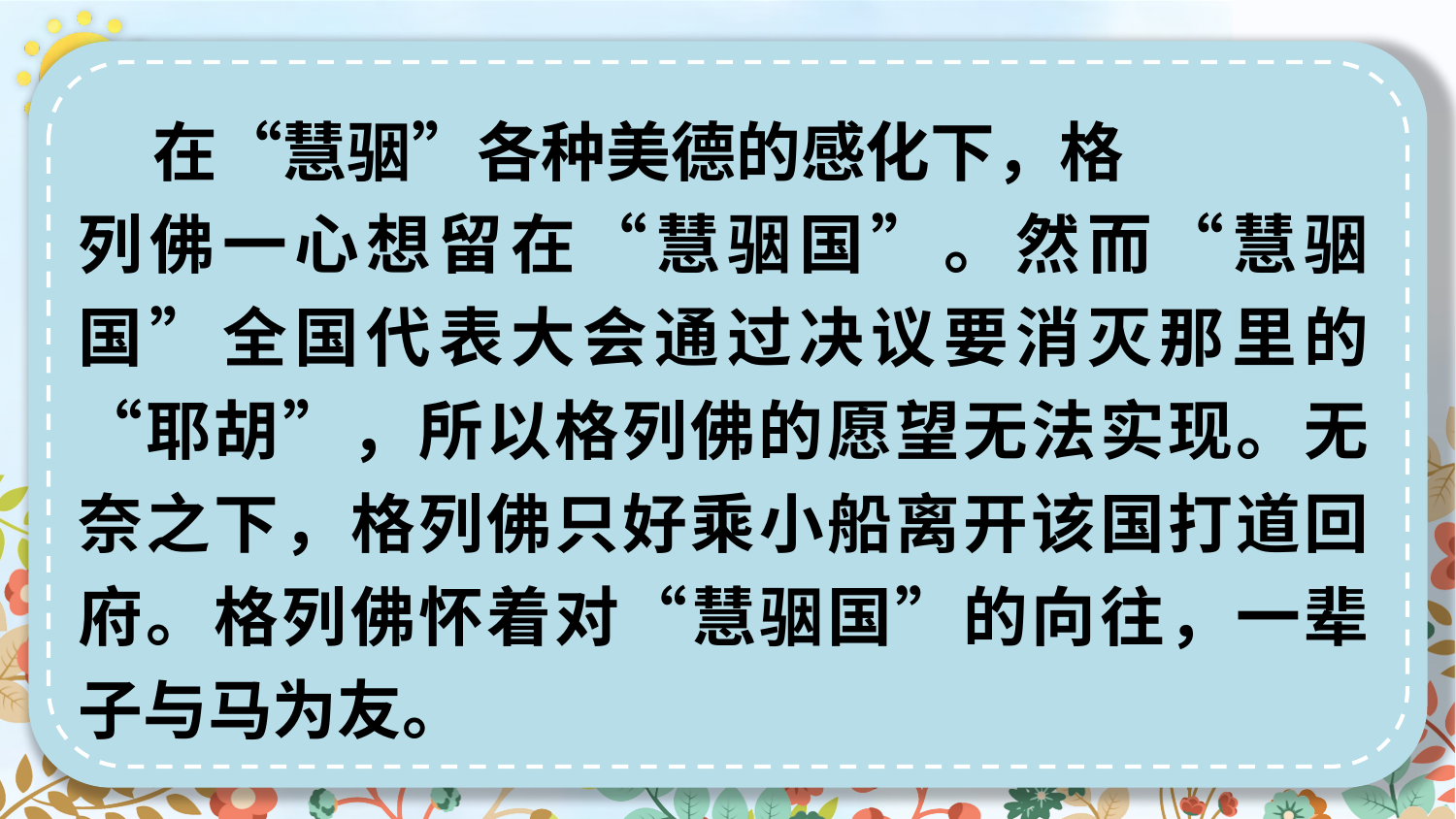

在“慧骃”各种美德的感化下，格
列佛一心想留在“慧骃国”。然而“慧骃国”全国代表大会通过决议要消灭那里的“耶胡”，所以格列佛的愿望无法实现。无奈之下，格列佛只好乘小船离开该国打道回府。格列佛怀着对“慧骃国”的向往，一辈子与马为友。